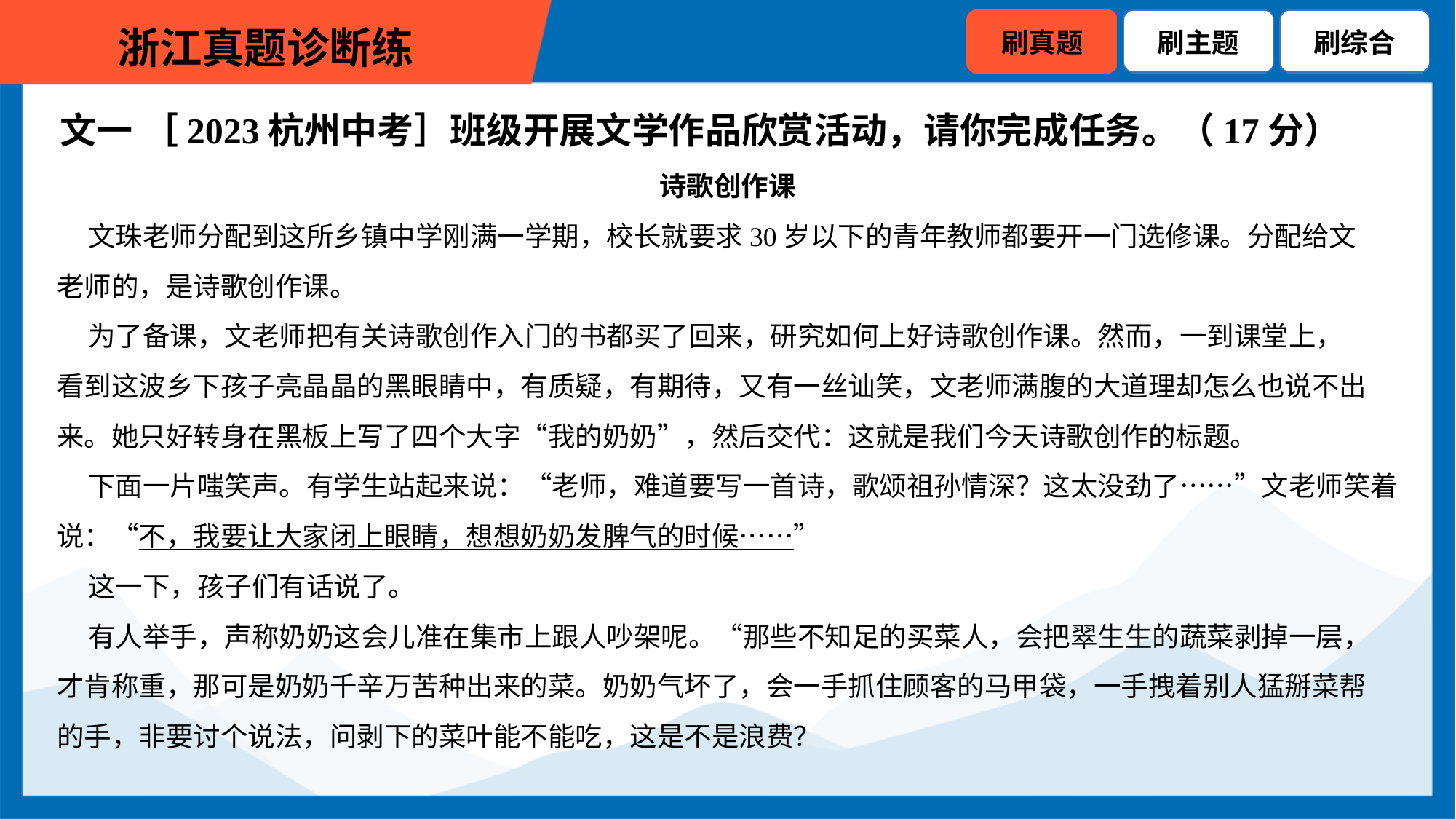

文一 ［2023杭州中考］班级开展文学作品欣赏活动，请你完成任务。（17分）
诗歌创作课
    文珠老师分配到这所乡镇中学刚满一学期，校长就要求30岁以下的青年教师都要开一门选修课。分配给文
老师的，是诗歌创作课。
    为了备课，文老师把有关诗歌创作入门的书都买了回来，研究如何上好诗歌创作课。然而，一到课堂上，
看到这波乡下孩子亮晶晶的黑眼睛中，有质疑，有期待，又有一丝讪笑，文老师满腹的大道理却怎么也说不出
来。她只好转身在黑板上写了四个大字“我的奶奶”，然后交代：这就是我们今天诗歌创作的标题。
    下面一片嗤笑声。有学生站起来说：“老师，难道要写一首诗，歌颂祖孙情深？这太没劲了……”文老师笑着
说：“不，我要让大家闭上眼睛，想想奶奶发脾气的时候……”
    这一下，孩子们有话说了。
    有人举手，声称奶奶这会儿准在集市上跟人吵架呢。“那些不知足的买菜人，会把翠生生的蔬菜剥掉一层，
才肯称重，那可是奶奶千辛万苦种出来的菜。奶奶气坏了，会一手抓住顾客的马甲袋，一手拽着别人猛掰菜帮
的手，非要讨个说法，问剥下的菜叶能不能吃，这是不是浪费？